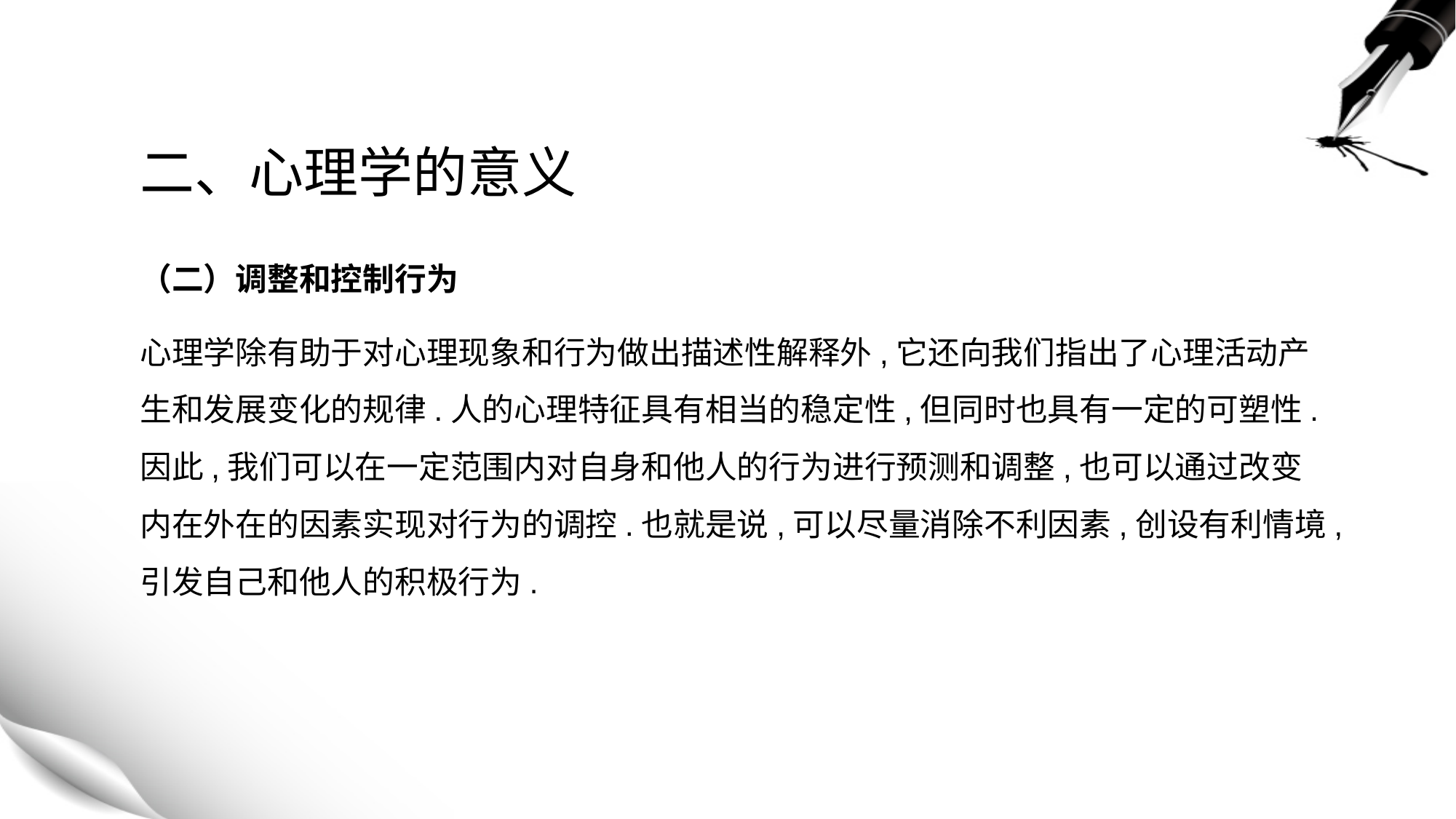

# 二、心理学的意义
（二）调整和控制行为
心理学除有助于对心理现象和行为做出描述性解释外,它还向我们指出了心理活动产生和发展变化的规律.人的心理特征具有相当的稳定性,但同时也具有一定的可塑性.因此,我们可以在一定范围内对自身和他人的行为进行预测和调整,也可以通过改变内在外在的因素实现对行为的调控.也就是说,可以尽量消除不利因素,创设有利情境,引发自己和他人的积极行为.